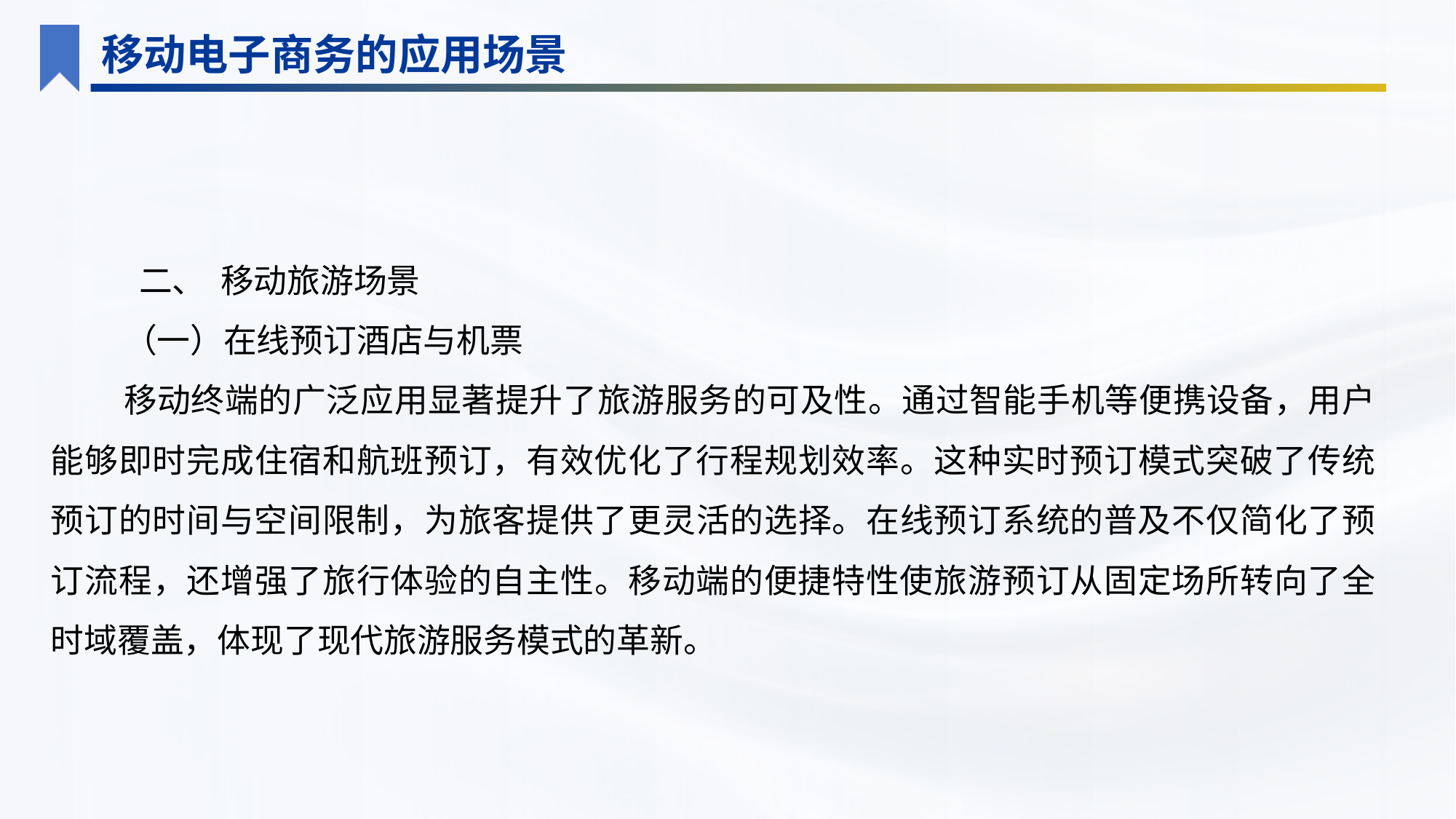

移动电子商务的应用场景
 二、  移动旅游场景
（一）在线预订酒店与机票
移动终端的广泛应用显著提升了旅游服务的可及性。通过智能手机等便携设备，用户能够即时完成住宿和航班预订，有效优化了行程规划效率。这种实时预订模式突破了传统预订的时间与空间限制，为旅客提供了更灵活的选择。在线预订系统的普及不仅简化了预订流程，还增强了旅行体验的自主性。移动端的便捷特性使旅游预订从固定场所转向了全时域覆盖，体现了现代旅游服务模式的革新。